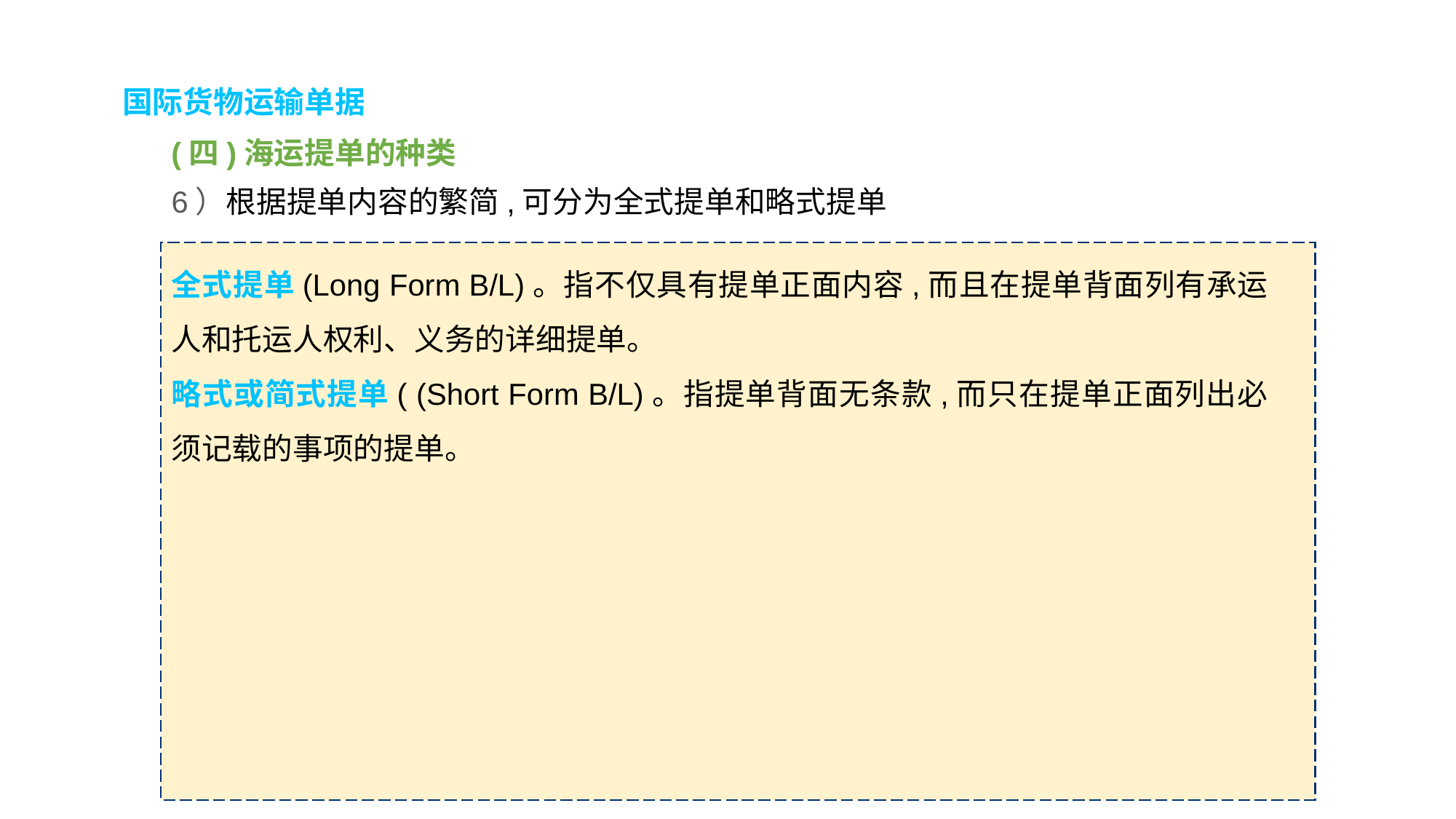

国际货物运输单据
(四)海运提单的种类
6）根据提单内容的繁简,可分为全式提单和略式提单
全式提单(Long Form B/L)。指不仅具有提单正面内容,而且在提单背面列有承运人和托运人权利、义务的详细提单。
略式或简式提单( (Short Form B/L)。指提单背面无条款,而只在提单正面列出必须记载的事项的提单。